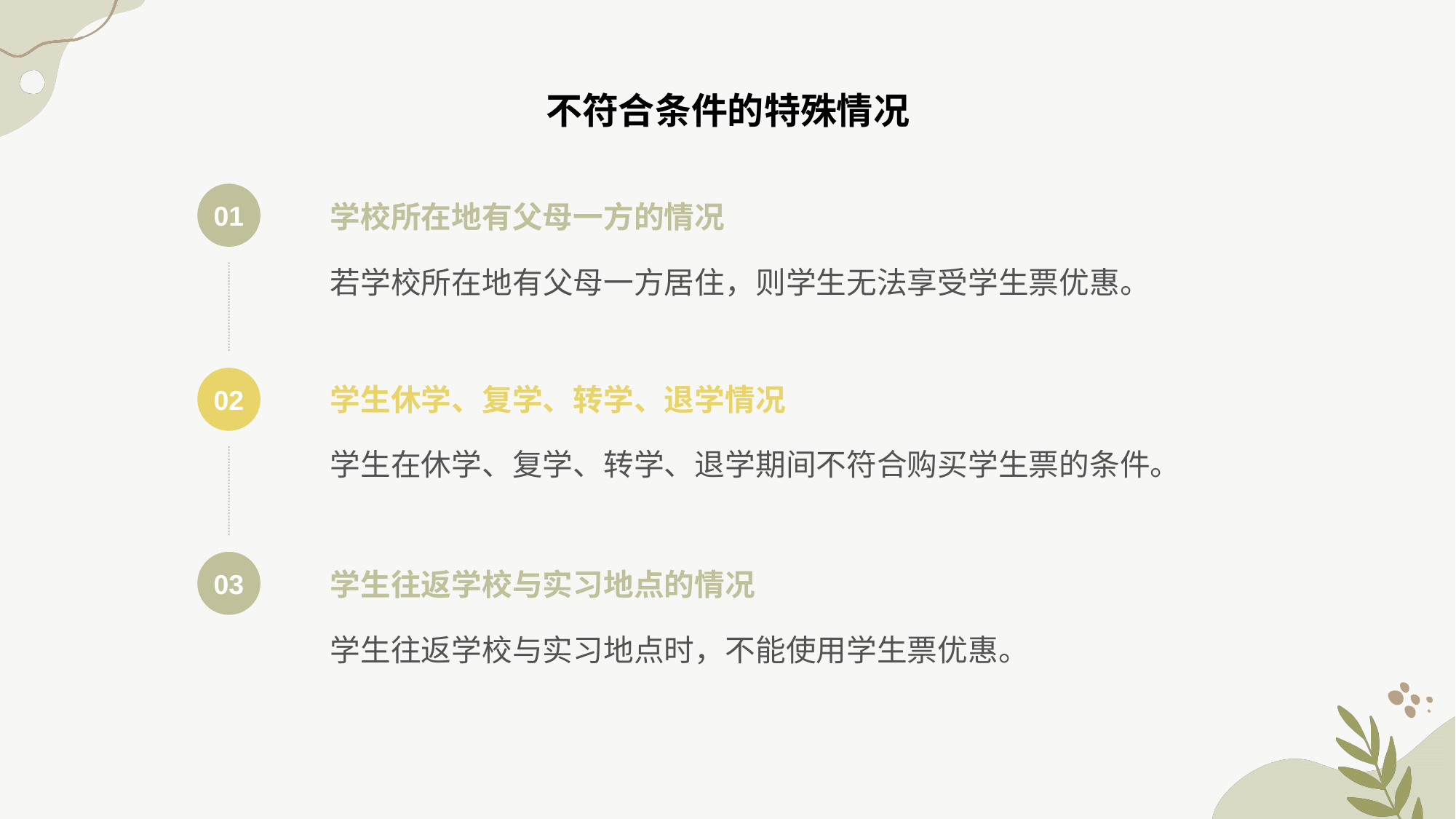

不符合条件的特殊情况
01
学校所在地有父母一方的情况
若学校所在地有父母一方居住，则学生无法享受学生票优惠。
学生休学、复学、转学、退学情况
02
学生在休学、复学、转学、退学期间不符合购买学生票的条件。
03
学生往返学校与实习地点的情况
学生往返学校与实习地点时，不能使用学生票优惠。